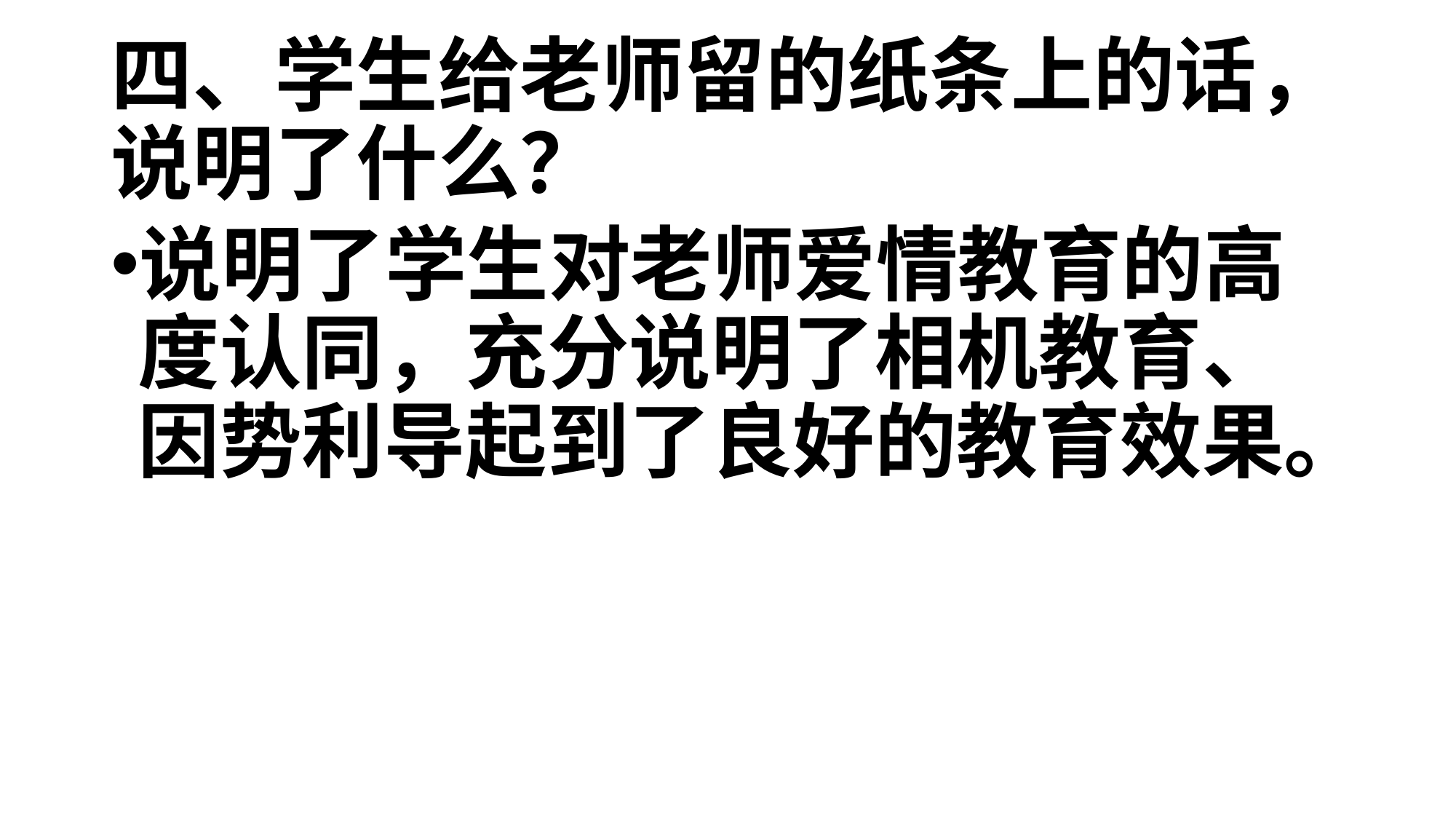

# 四、学生给老师留的纸条上的话，说明了什么？
说明了学生对老师爱情教育的高度认同，充分说明了相机教育、因势利导起到了良好的教育效果。